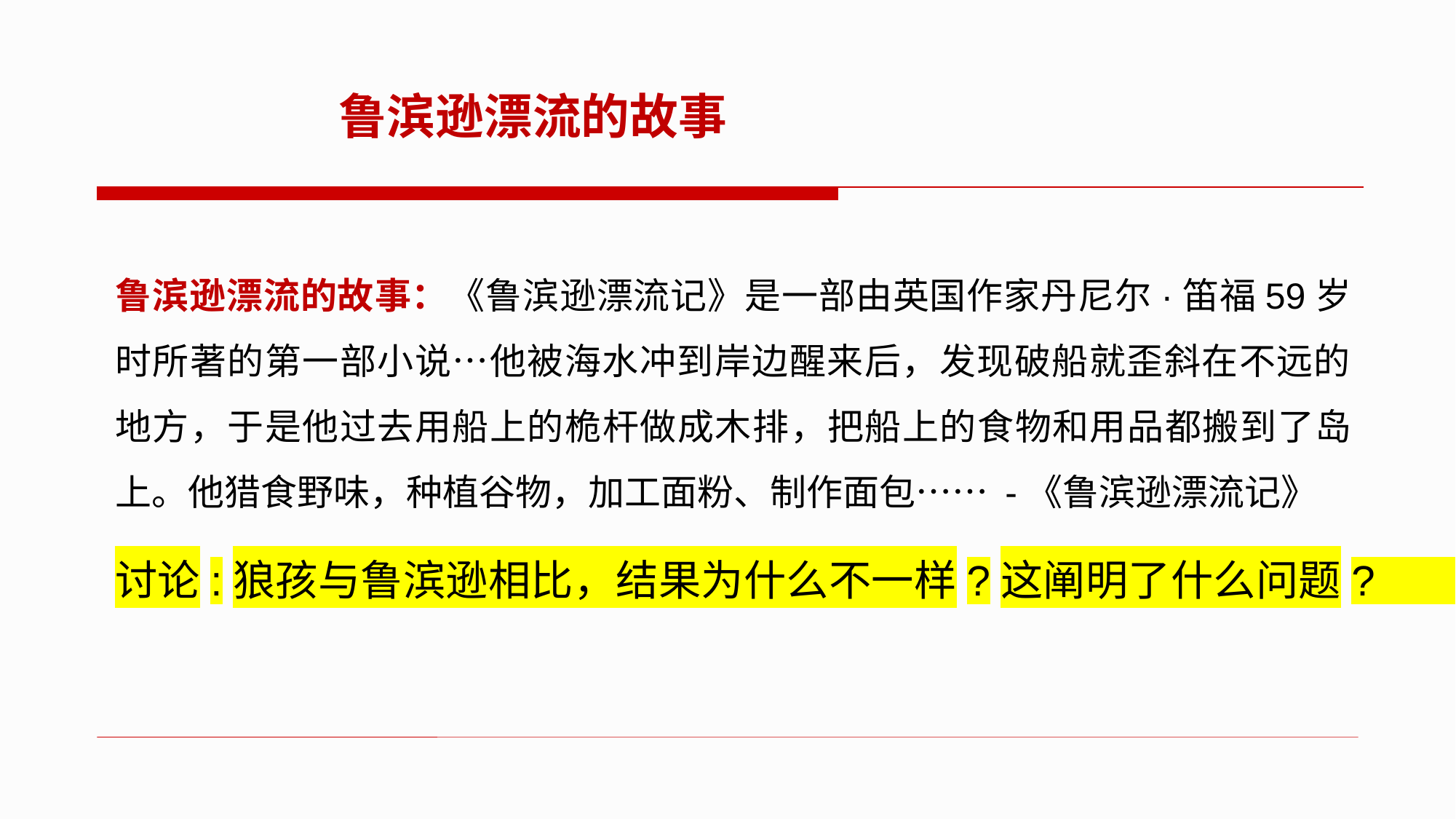

鲁滨逊漂流的故事
鲁滨逊漂流的故事：《鲁滨逊漂流记》是一部由英国作家丹尼尔·笛福59岁时所著的第一部小说…他被海水冲到岸边醒来后，发现破船就歪斜在不远的地方，于是他过去用船上的桅杆做成木排，把船上的食物和用品都搬到了岛上。他猎食野味，种植谷物，加工面粉、制作面包…… -《鲁滨逊漂流记》
讨论:狼孩与鲁滨逊相比，结果为什么不一样?这阐明了什么问题?